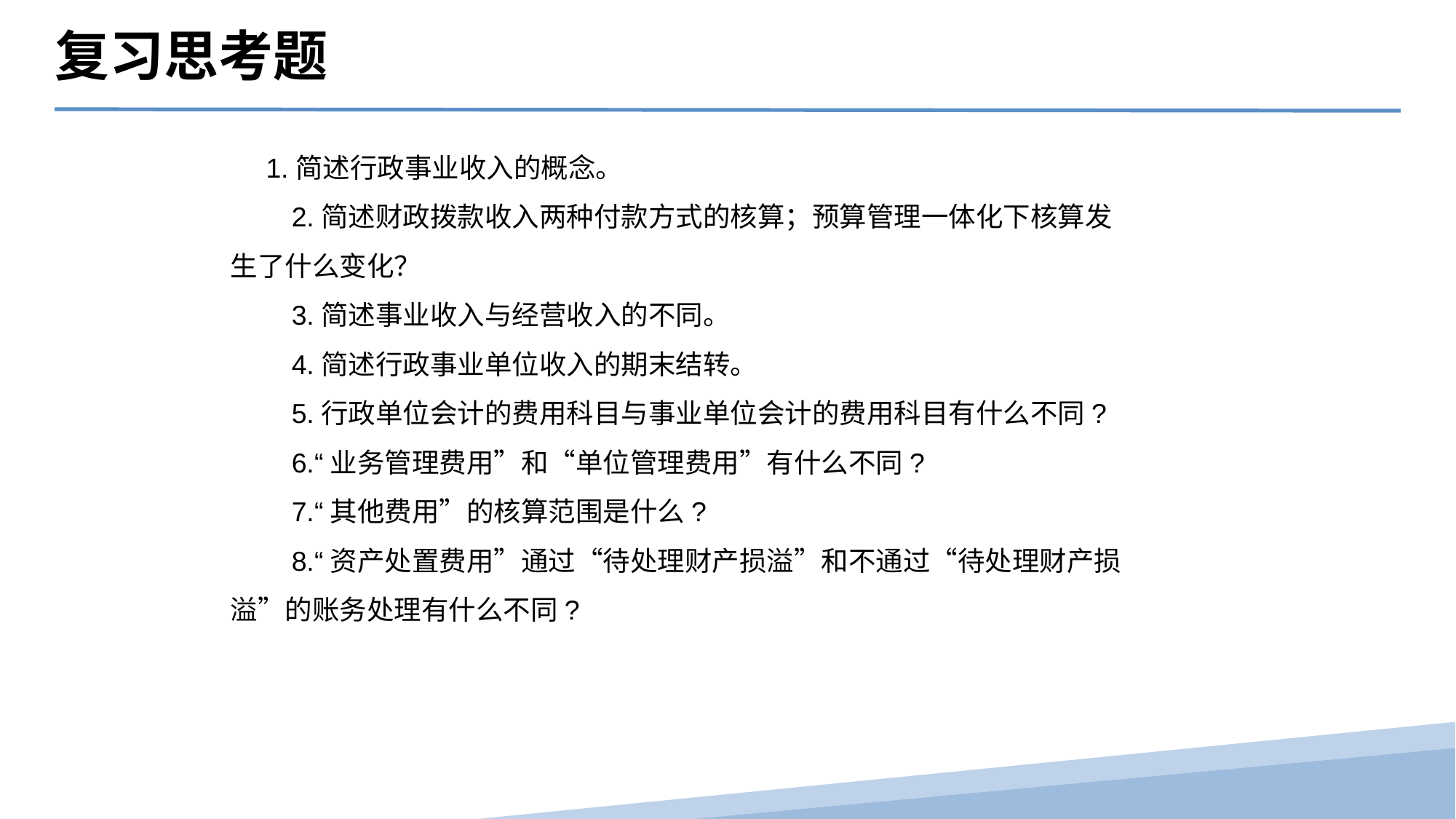

复习思考题
     1.简述行政事业收入的概念。
　　2.简述财政拨款收入两种付款方式的核算；预算管理一体化下核算发生了什么变化？
　　3.简述事业收入与经营收入的不同。
　　4.简述行政事业单位收入的期末结转。
　　5.行政单位会计的费用科目与事业单位会计的费用科目有什么不同?
　　6.“业务管理费用”和“单位管理费用”有什么不同?
　　7.“其他费用”的核算范围是什么?
　　8.“资产处置费用”通过“待处理财产损溢”和不通过“待处理财产损溢”的账务处理有什么不同?